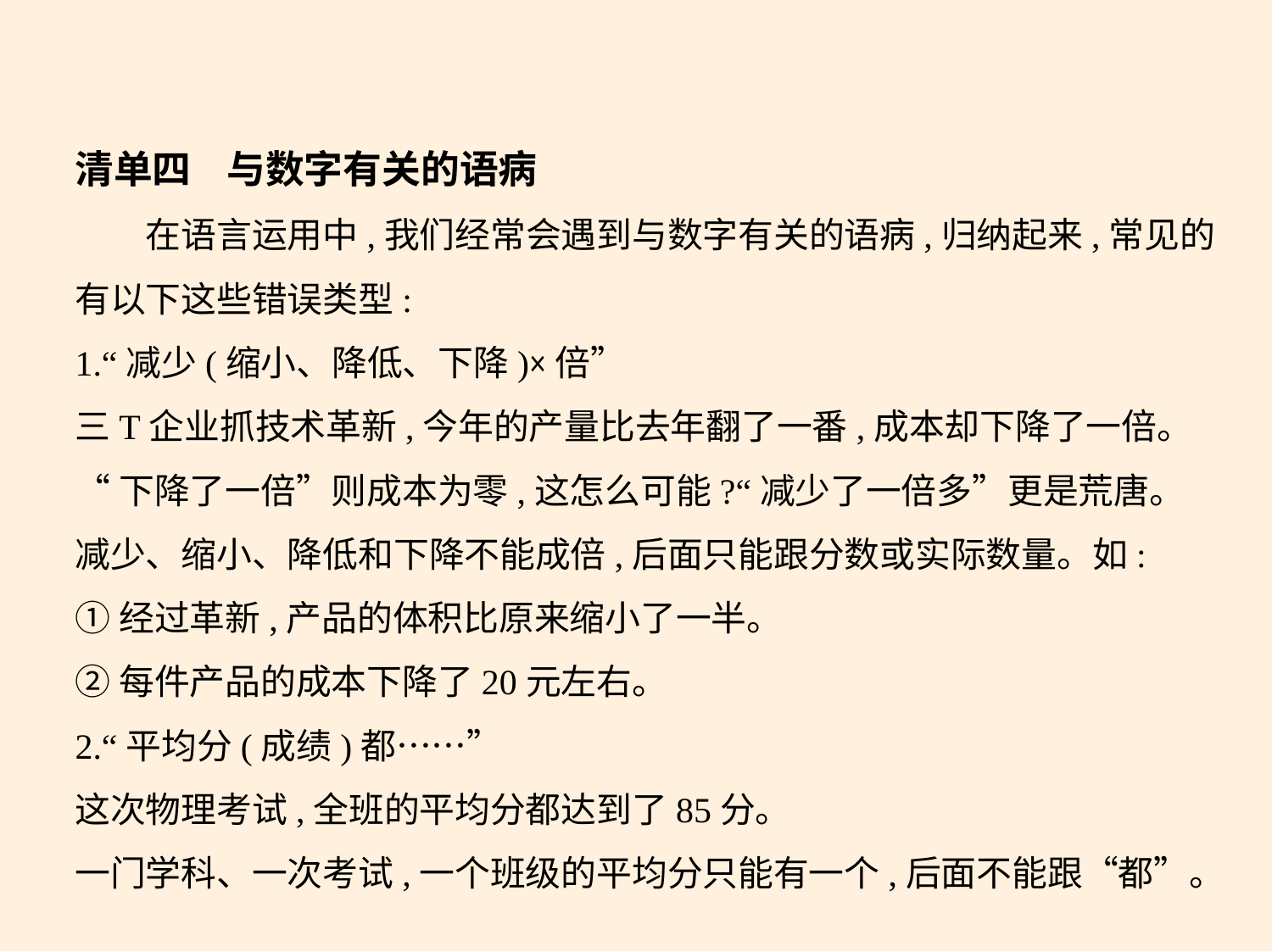

清单四    与数字有关的语病
　　在语言运用中,我们经常会遇到与数字有关的语病,归纳起来,常见的
有以下这些错误类型:
1.“减少(缩小、降低、下降)×倍”
三T企业抓技术革新,今年的产量比去年翻了一番,成本却下降了一倍。
“下降了一倍”则成本为零,这怎么可能?“减少了一倍多”更是荒唐。
减少、缩小、降低和下降不能成倍,后面只能跟分数或实际数量。如:
①经过革新,产品的体积比原来缩小了一半。
②每件产品的成本下降了20元左右。
2.“平均分(成绩)都……”
这次物理考试,全班的平均分都达到了85分。
一门学科、一次考试,一个班级的平均分只能有一个,后面不能跟“都”。